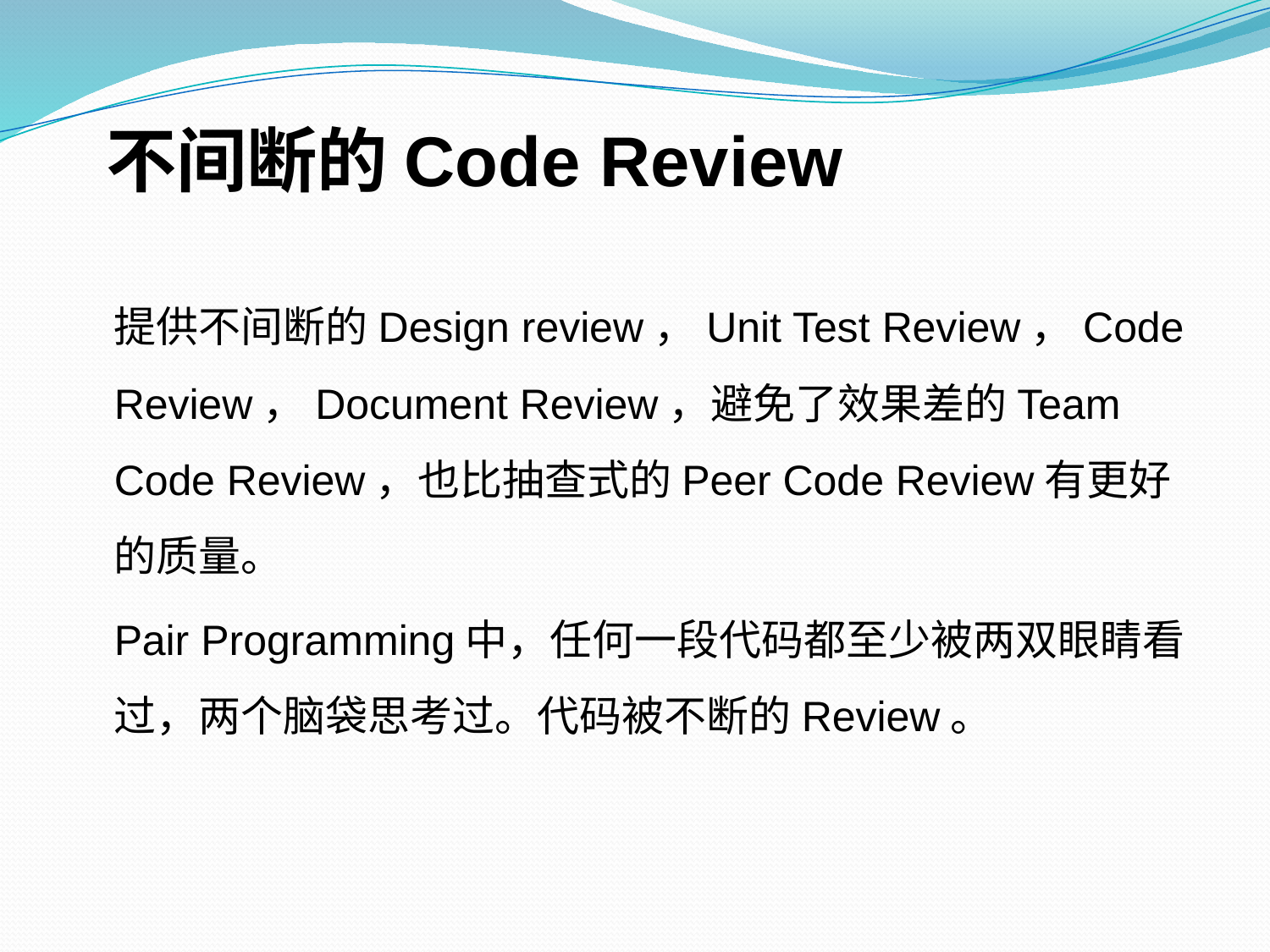

# 不间断的Code Review
	提供不间断的Design review，Unit Test Review，Code Review，Document Review，避免了效果差的Team Code Review，也比抽查式的Peer Code Review有更好的质量。
	Pair Programming中，任何一段代码都至少被两双眼睛看过，两个脑袋思考过。代码被不断的Review。